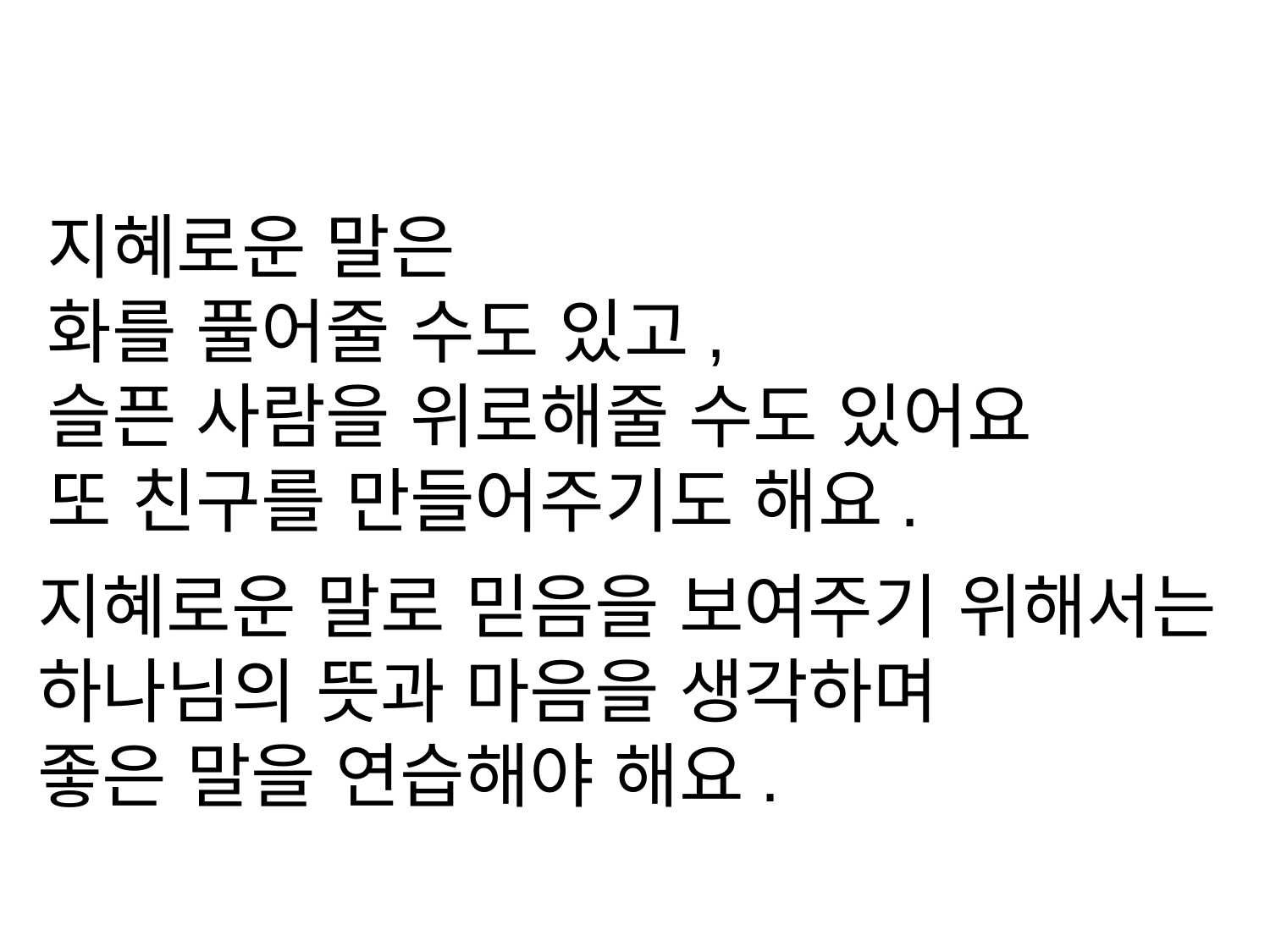

지혜로운 말은
화를 풀어줄 수도 있고,
슬픈 사람을 위로해줄 수도 있어요
또 친구를 만들어주기도 해요.
지혜로운 말로 믿음을 보여주기 위해서는 하나님의 뜻과 마음을 생각하며
좋은 말을 연습해야 해요.